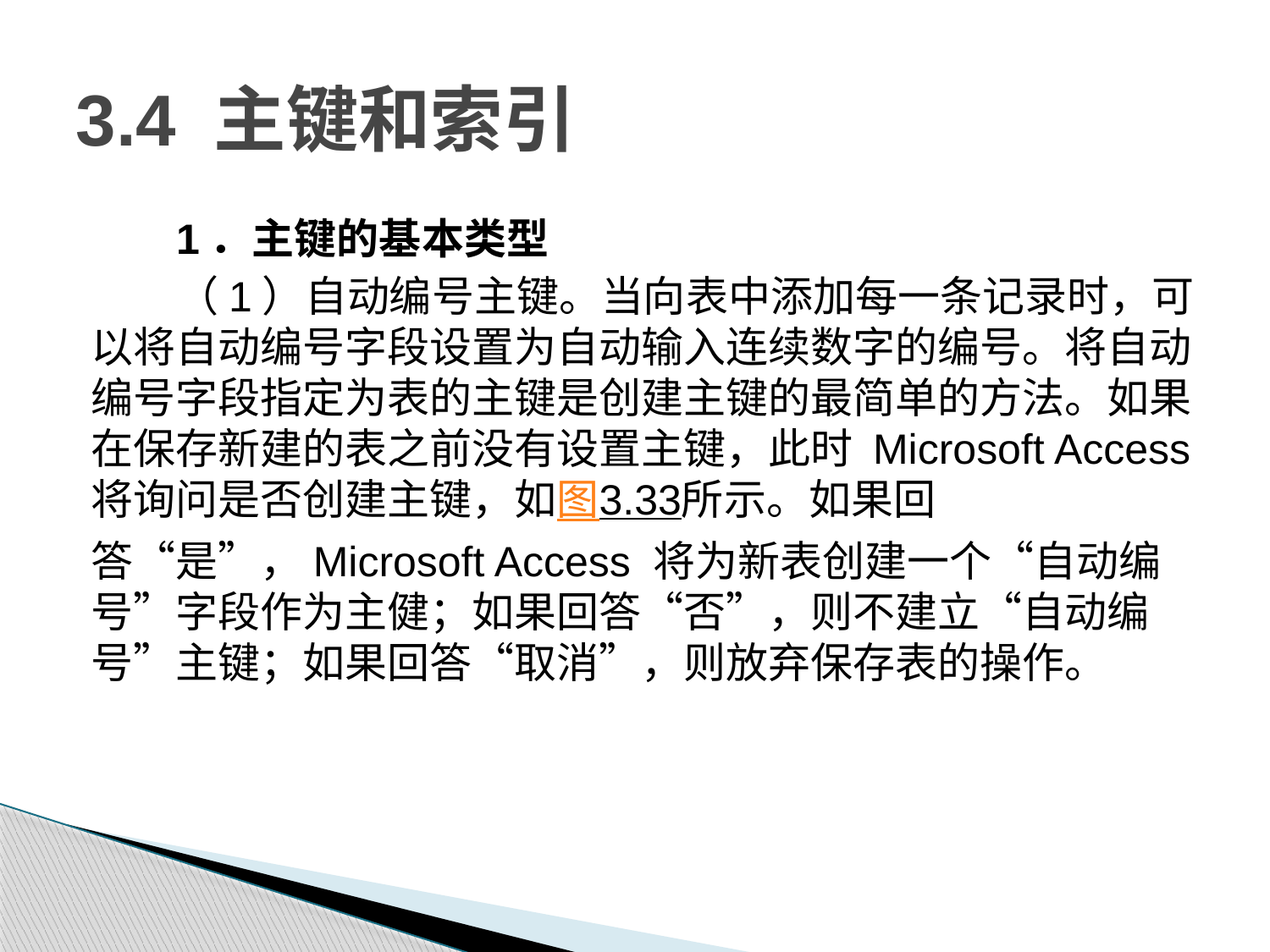

# 3.4 主键和索引
1．主键的基本类型
（1）自动编号主键。当向表中添加每一条记录时，可以将自动编号字段设置为自动输入连续数字的编号。将自动编号字段指定为表的主键是创建主键的最简单的方法。如果在保存新建的表之前没有设置主键，此时 Microsoft Access 将询问是否创建主键，如图3.33所示。如果回答“是”，Microsoft Access 将为新表创建一个“自动编号”字段作为主健；如果回答“否”，则不建立“自动编号”主键；如果回答“取消”，则放弃保存表的操作。